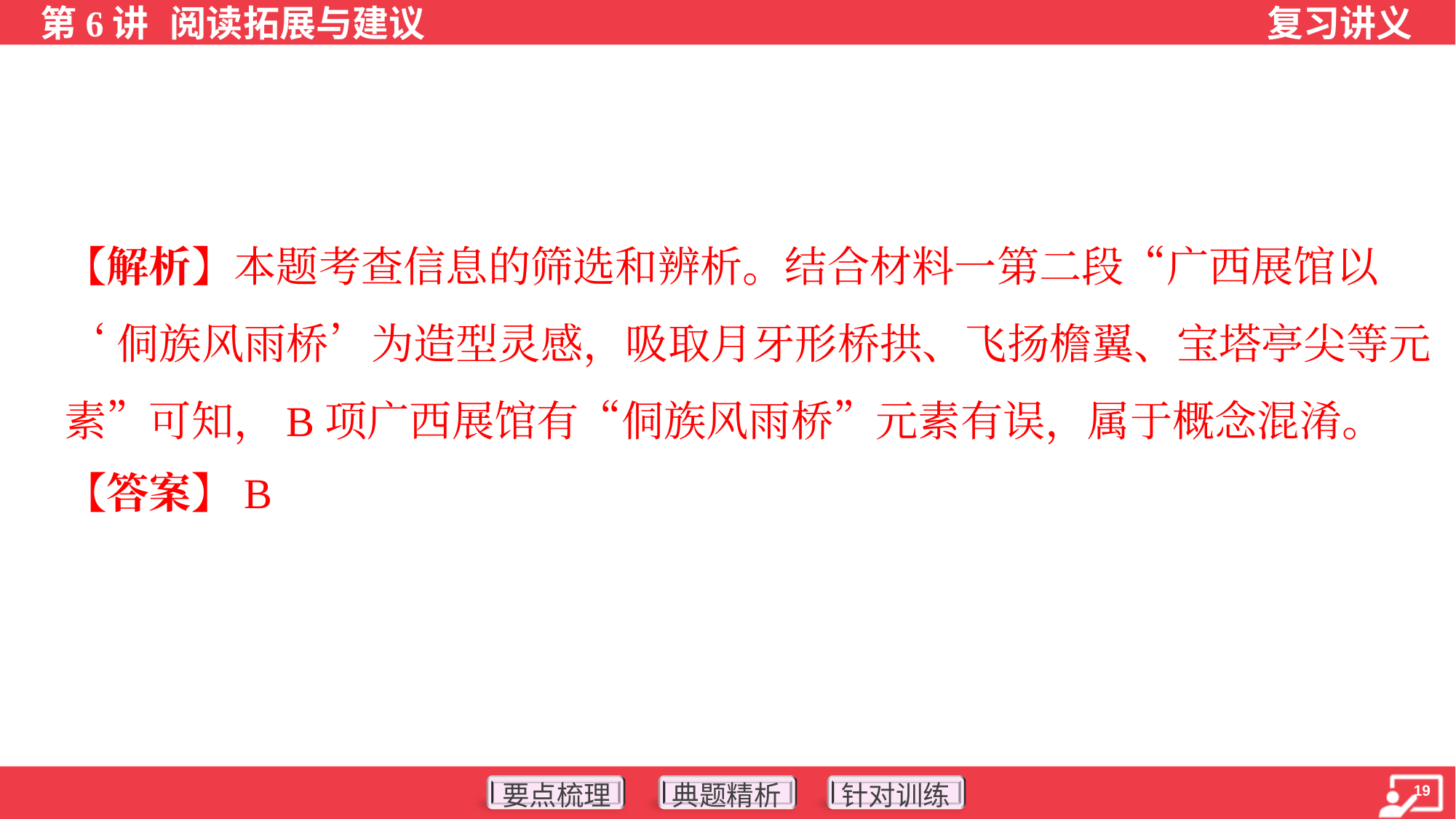

【解析】本题考查信息的筛选和辨析。结合材料一第二段“广西展馆以
‘侗族风雨桥’为造型灵感，吸取月牙形桥拱、飞扬檐翼、宝塔亭尖等元
素”可知，B项广西展馆有“侗族风雨桥”元素有误，属于概念混淆。
【答案】B